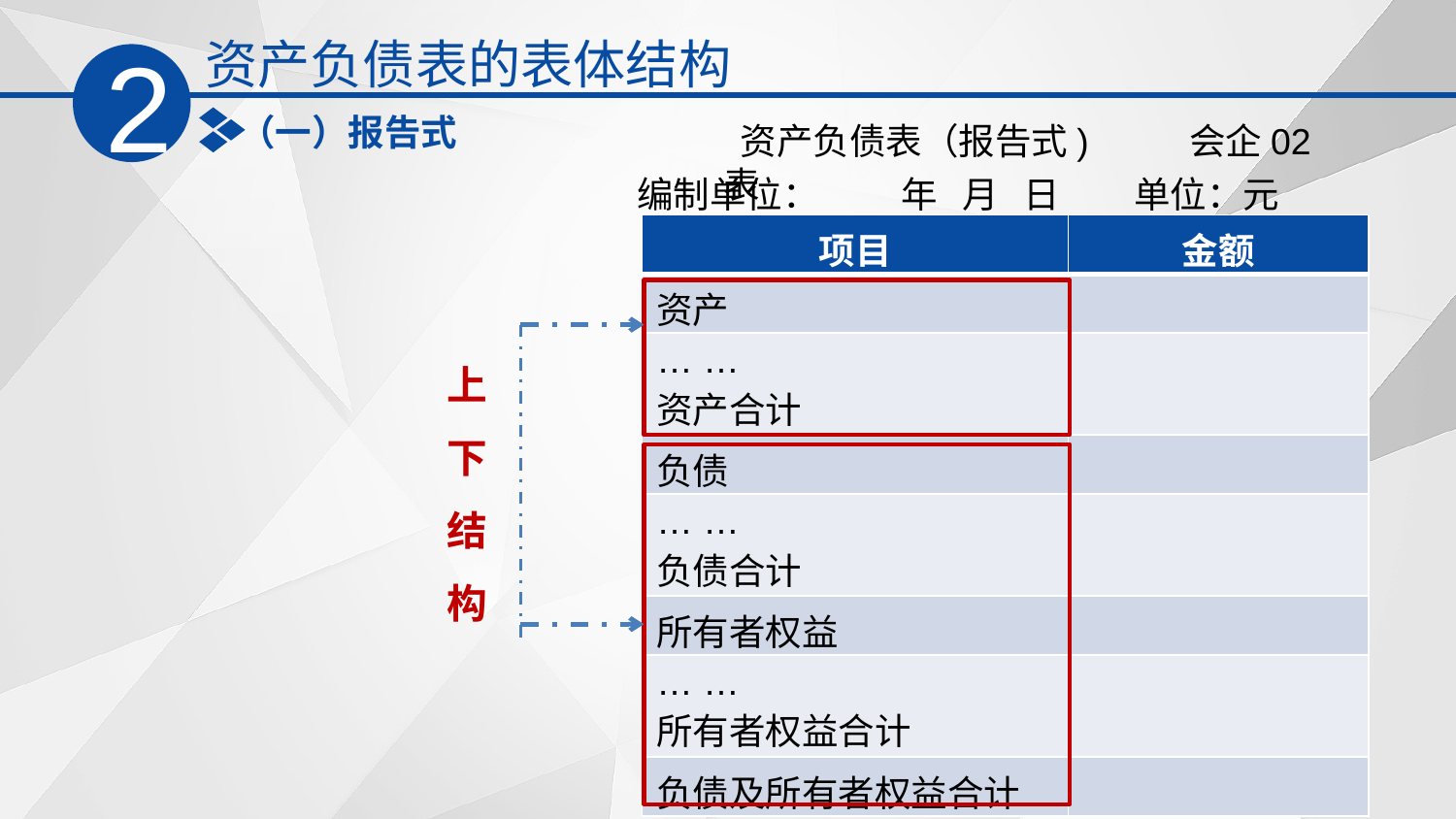

资产负债表的表体结构
2

（一）报告式

 资产负债表（报告式)         会企02表
编制单位：          年   月   日         单位：元
| 项目 | 金额 |
| --- | --- |
| 资产 |  |
| … … 资产合计 |  |
| 负债 |  |
| … … 负债合计 |  |
| 所有者权益 |  |
| … … 所有者权益合计 |  |
| 负债及所有者权益合计 |  |

上下结构